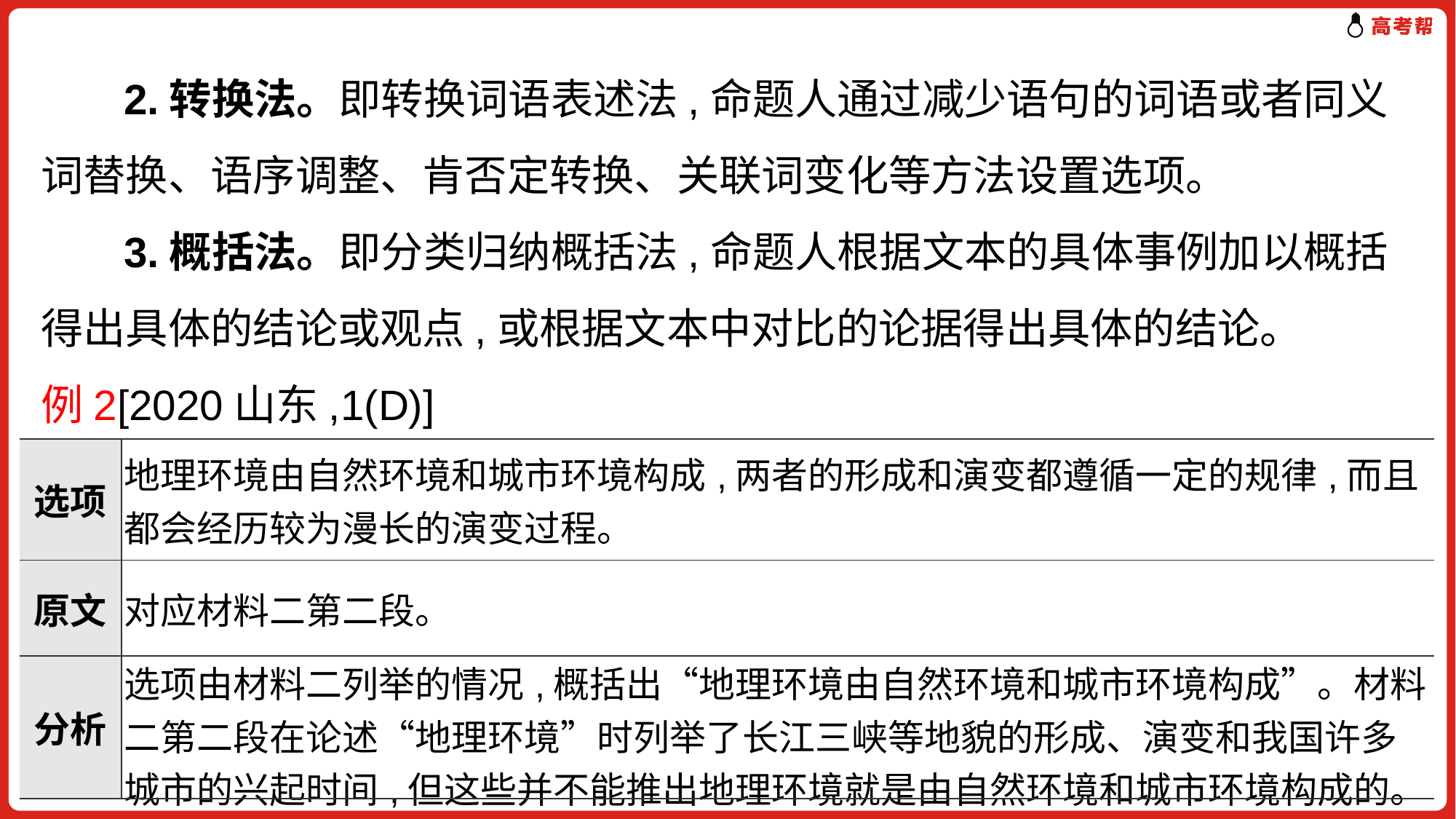

2.转换法。即转换词语表述法,命题人通过减少语句的词语或者同义词替换、语序调整、肯否定转换、关联词变化等方法设置选项。
       3.概括法。即分类归纳概括法,命题人根据文本的具体事例加以概括得出具体的结论或观点,或根据文本中对比的论据得出具体的结论。
例2[2020山东,1(D)]
| 选项 | 地理环境由自然环境和城市环境构成,两者的形成和演变都遵循一定的规律,而且都会经历较为漫长的演变过程。 |
| --- | --- |
| 原文 | 对应材料二第二段。 |
| 分析 | 选项由材料二列举的情况,概括出“地理环境由自然环境和城市环境构成”。材料二第二段在论述“地理环境”时列举了长江三峡等地貌的形成、演变和我国许多城市的兴起时间,但这些并不能推出地理环境就是由自然环境和城市环境构成的。 |